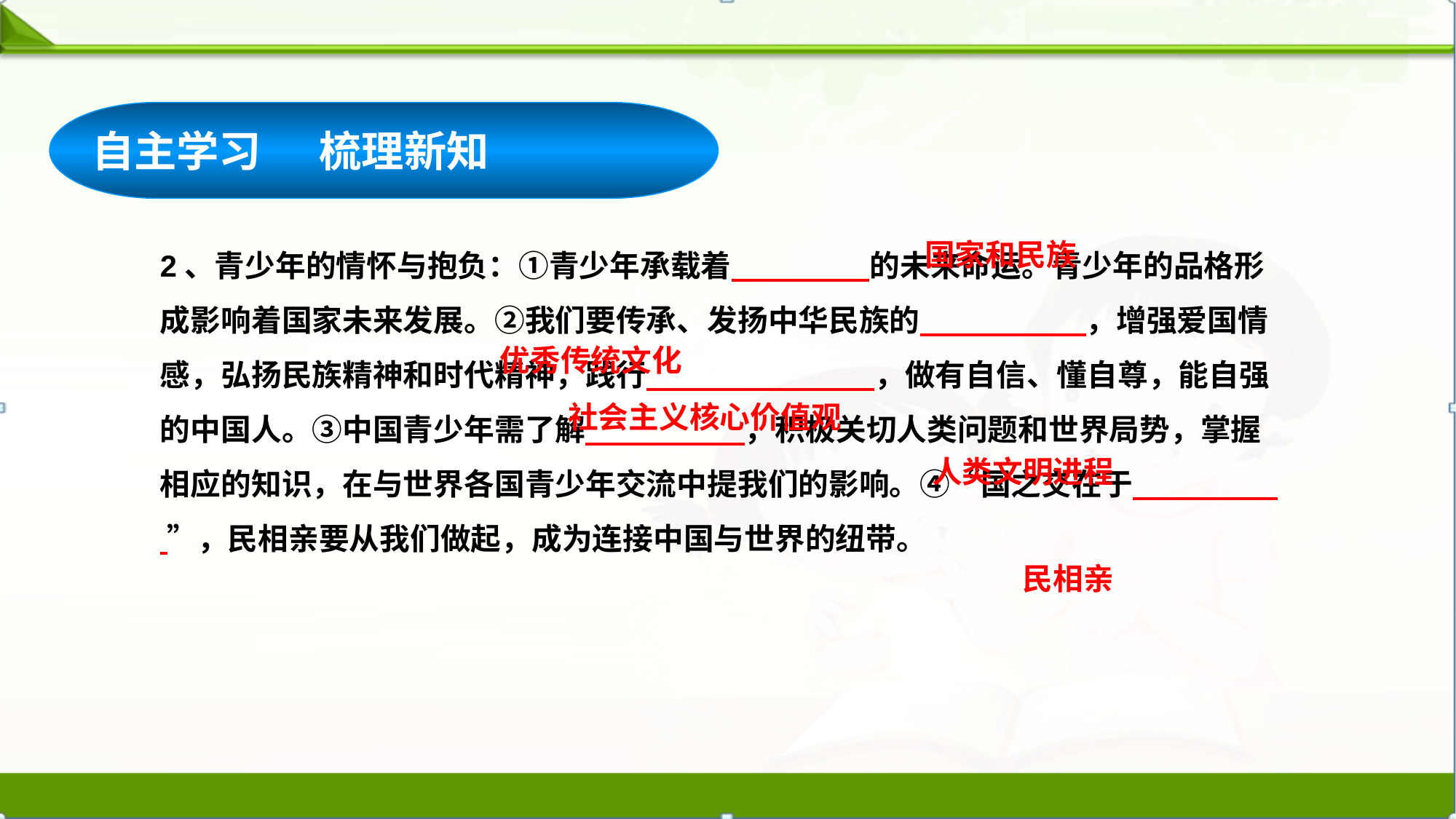

自主学习      梳理新知
2、青少年的情怀与抱负：①青少年承载着                    的未来命运。青少年的品格形成影响着国家未来发展。②我们要传承、发扬中华民族的                        ，增强爱国情感，弘扬民族精神和时代精神，践行                                 ，做有自信、懂自尊，能自强的中国人。③中国青少年需了解                       ，积极关切人类问题和世界局势，掌握相应的知识，在与世界各国青少年交流中提我们的影响。④“国之交在于                       ”，民相亲要从我们做起，成为连接中国与世界的纽带。
国家和民族
优秀传统文化
社会主义核心价值观
人类文明进程
民相亲